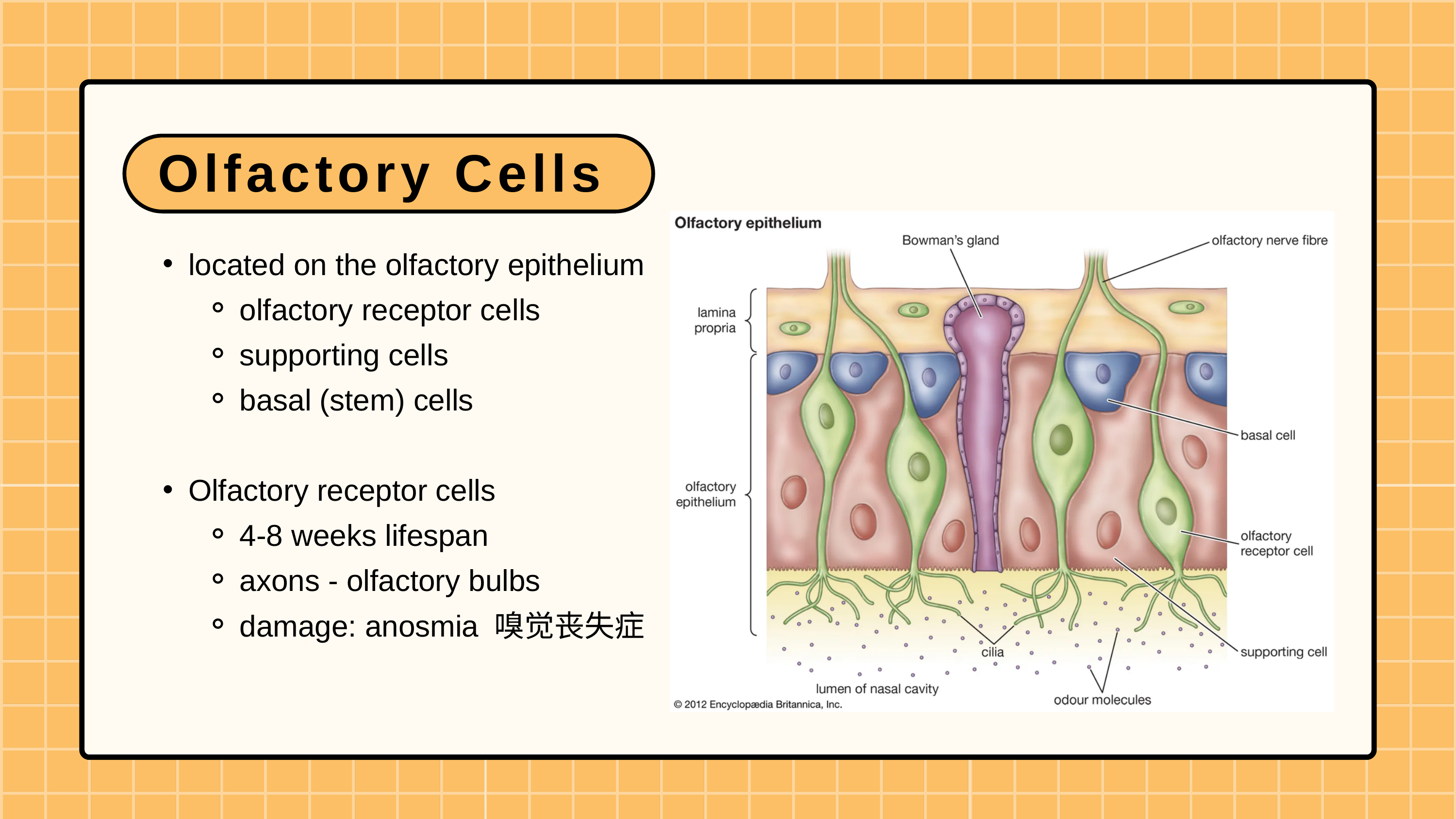

Olfactory Cells

located on the olfactory epithelium
olfactory receptor cells
supporting cells
basal (stem) cells

Olfactory receptor cells
4-8 weeks lifespan
axons - olfactory bulbs
damage: anosmia 嗅觉丧失症